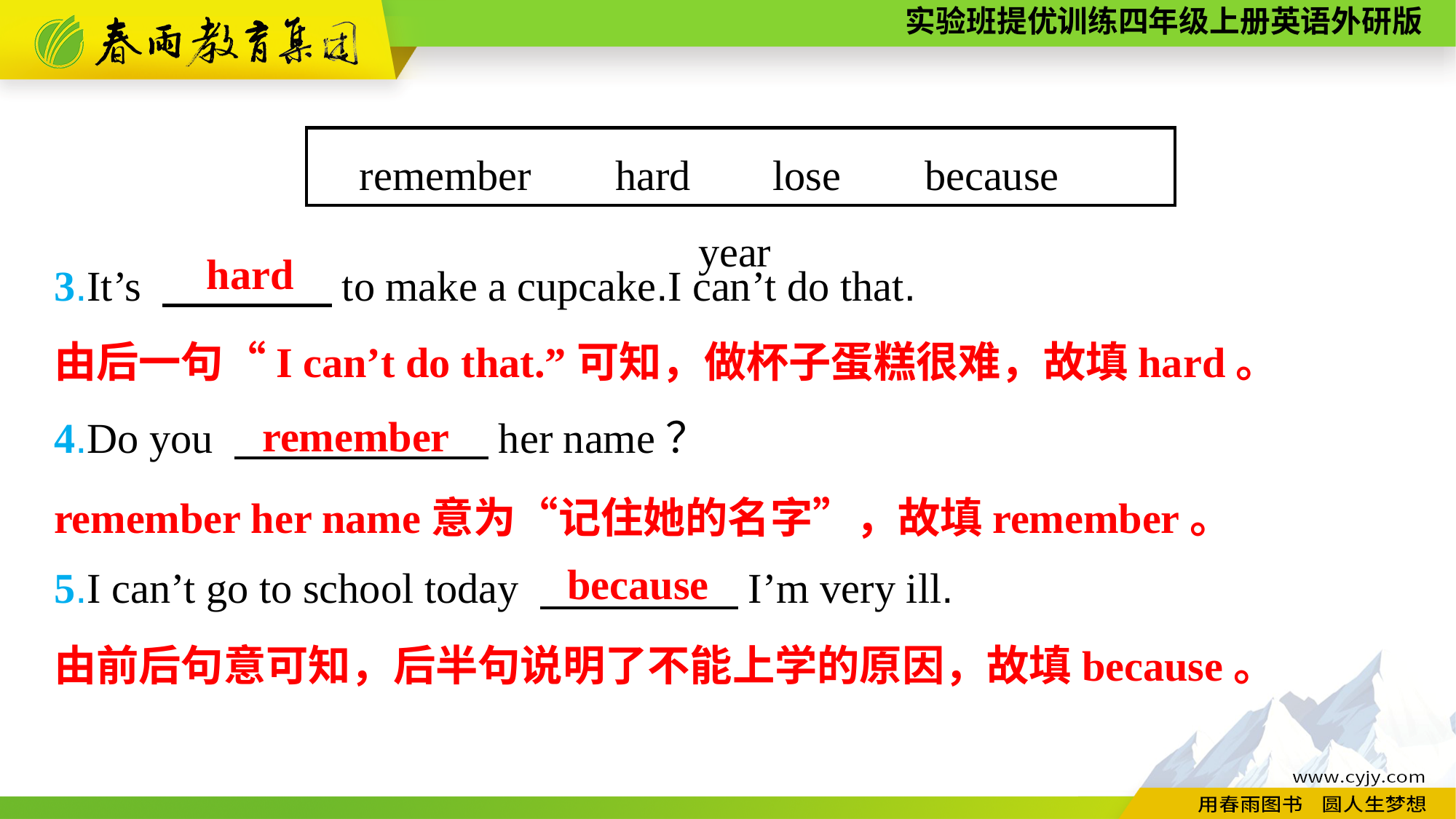

remember  　hard　  lose  　because　  year

3.It’s 　　　　to make a cupcake.I can’t do that.

4.Do you 　　　　　　her name？
hard
由后一句“I can’t do that.”可知，做杯子蛋糕很难，故填hard。
remember
remember her name意为“记住她的名字”，故填remember。
because
5.I can’t go to school today 　　　　   I’m very ill.
由前后句意可知，后半句说明了不能上学的原因，故填because。